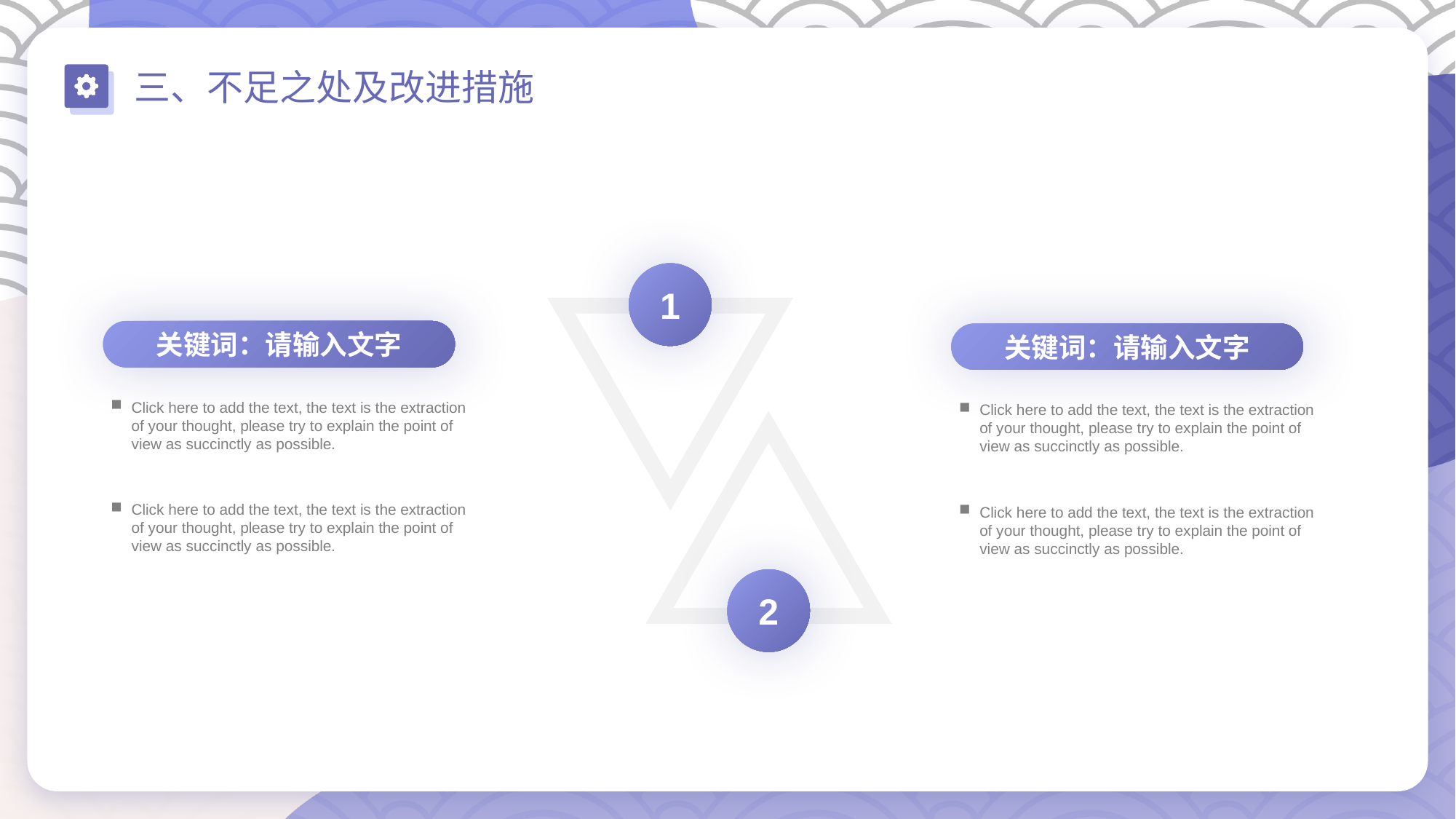

三、不足之处及改进措施

1

关键词：请输入文字
关键词：请输入文字
Click here to add the text, the text is the extraction of your thought, please try to explain the point of view as succinctly as possible.
Click here to add the text, the text is the extraction of your thought, please try to explain the point of view as succinctly as possible.

Click here to add the text, the text is the extraction of your thought, please try to explain the point of view as succinctly as possible.
Click here to add the text, the text is the extraction of your thought, please try to explain the point of view as succinctly as possible.
2